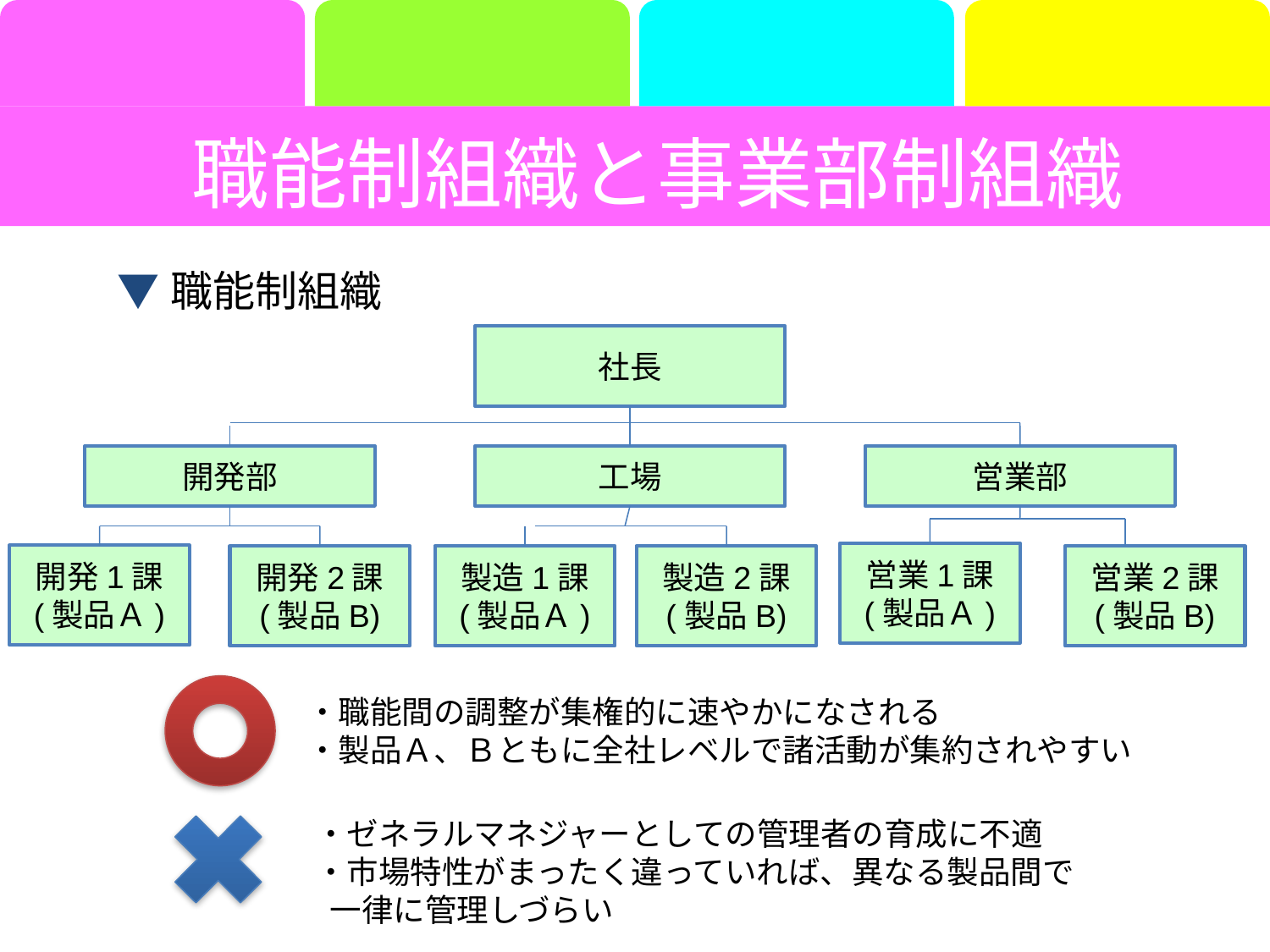

職能制組織と事業部制組織
▼職能制組織
社長
開発部
工場
営業部
営業1課
(製品Ａ)
開発1課
(製品Ａ)
開発2課
(製品B)
製造1課
(製品Ａ)
製造2課
(製品B)
営業2課
(製品B)

・職能間の調整が集権的に速やかになされる
・製品Ａ、Ｂともに全社レベルで諸活動が集約されやすい

・ゼネラルマネジャーとしての管理者の育成に不適
・市場特性がまったく違っていれば、異なる製品間で
 一律に管理しづらい